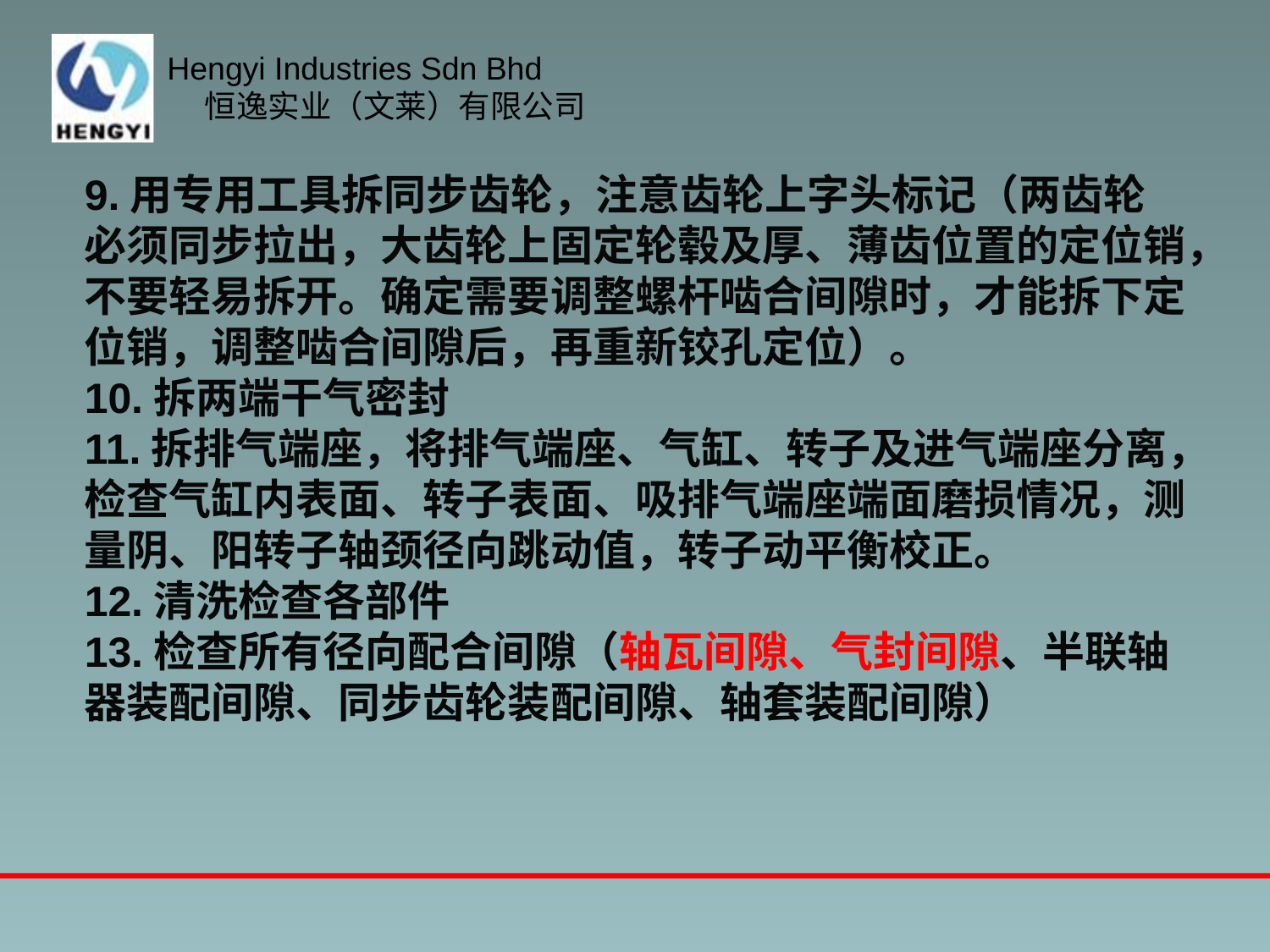

9.用专用工具拆同步齿轮，注意齿轮上字头标记（两齿轮必须同步拉出，大齿轮上固定轮毂及厚、薄齿位置的定位销，不要轻易拆开。确定需要调整螺杆啮合间隙时，才能拆下定位销，调整啮合间隙后，再重新铰孔定位）。
10.拆两端干气密封
11.拆排气端座，将排气端座、气缸、转子及进气端座分离，检查气缸内表面、转子表面、吸排气端座端面磨损情况，测量阴、阳转子轴颈径向跳动值，转子动平衡校正。
12.清洗检查各部件
13.检查所有径向配合间隙（轴瓦间隙、气封间隙、半联轴器装配间隙、同步齿轮装配间隙、轴套装配间隙）